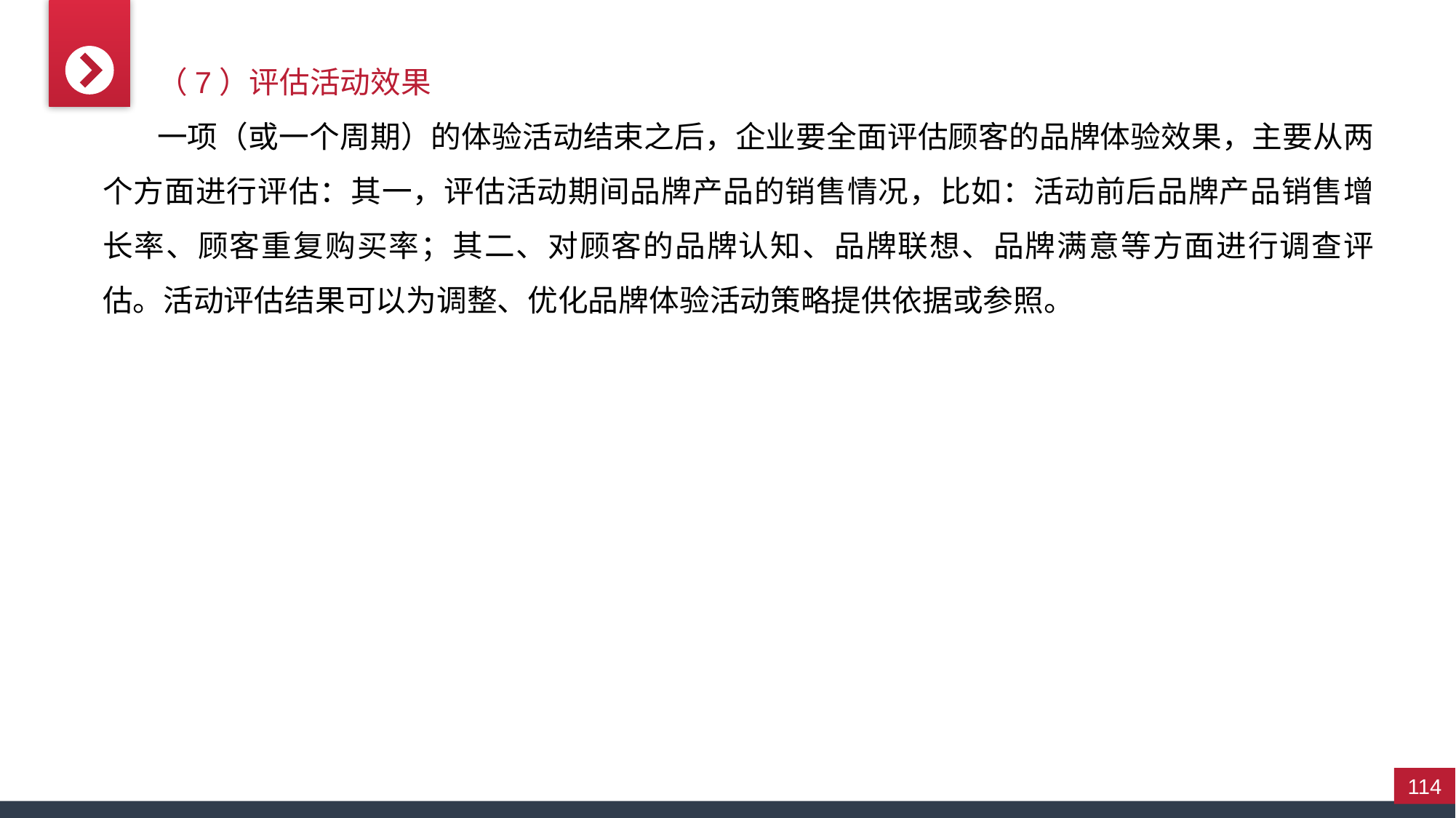

（7）评估活动效果
一项（或一个周期）的体验活动结束之后，企业要全面评估顾客的品牌体验效果，主要从两个方面进行评估：其一，评估活动期间品牌产品的销售情况，比如：活动前后品牌产品销售增长率、顾客重复购买率；其二、对顾客的品牌认知、品牌联想、品牌满意等方面进行调查评估。活动评估结果可以为调整、优化品牌体验活动策略提供依据或参照。